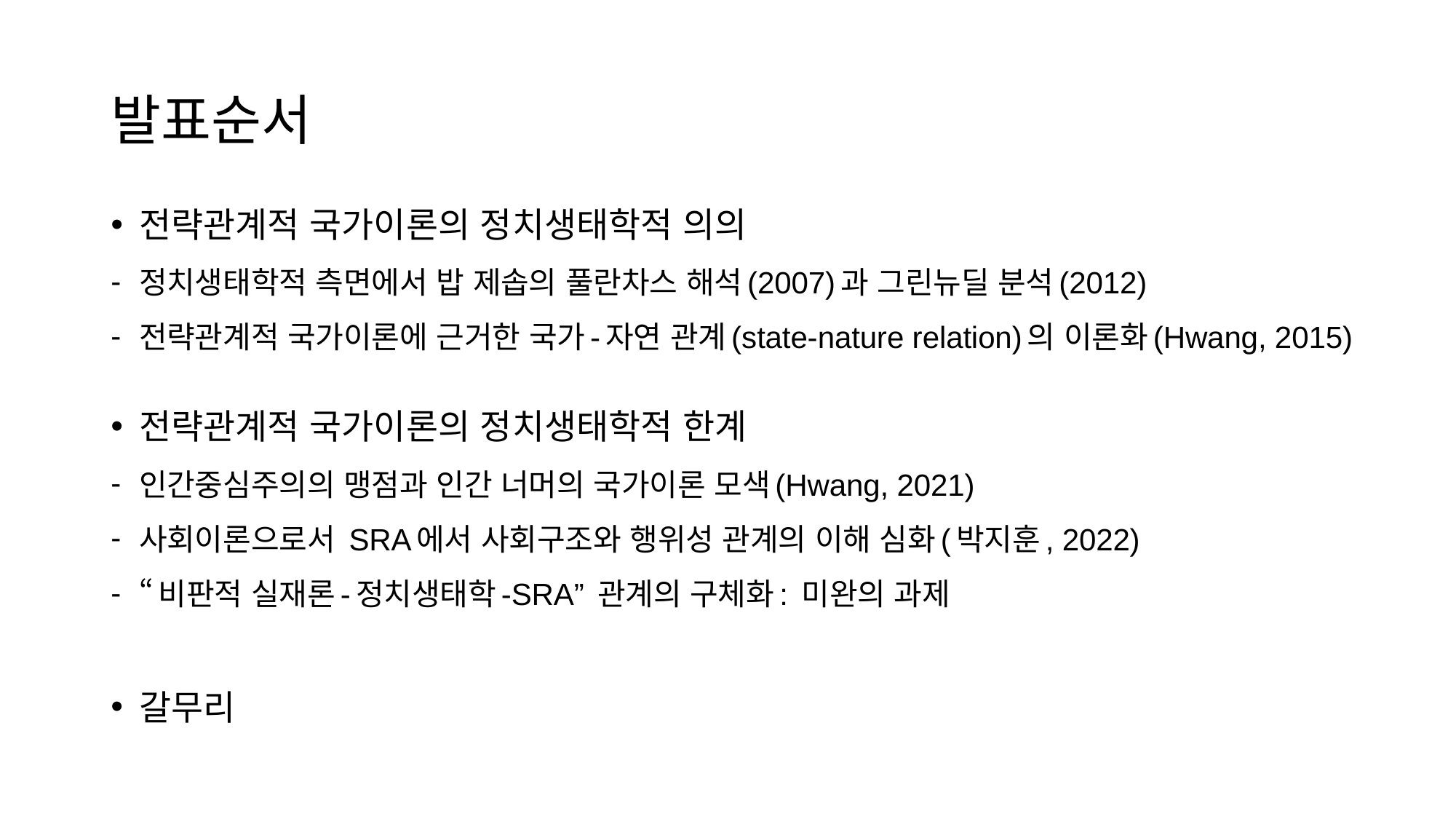

# 발표순서
전략관계적 국가이론의 정치생태학적 의의
정치생태학적 측면에서 밥 제솝의 풀란차스 해석(2007)과 그린뉴딜 분석(2012)
전략관계적 국가이론에 근거한 국가-자연 관계(state-nature relation)의 이론화(Hwang, 2015)

전략관계적 국가이론의 정치생태학적 한계
인간중심주의의 맹점과 인간 너머의 국가이론 모색(Hwang, 2021)
사회이론으로서 SRA에서 사회구조와 행위성 관계의 이해 심화(박지훈, 2022)
“비판적 실재론-정치생태학-SRA” 관계의 구체화: 미완의 과제

갈무리